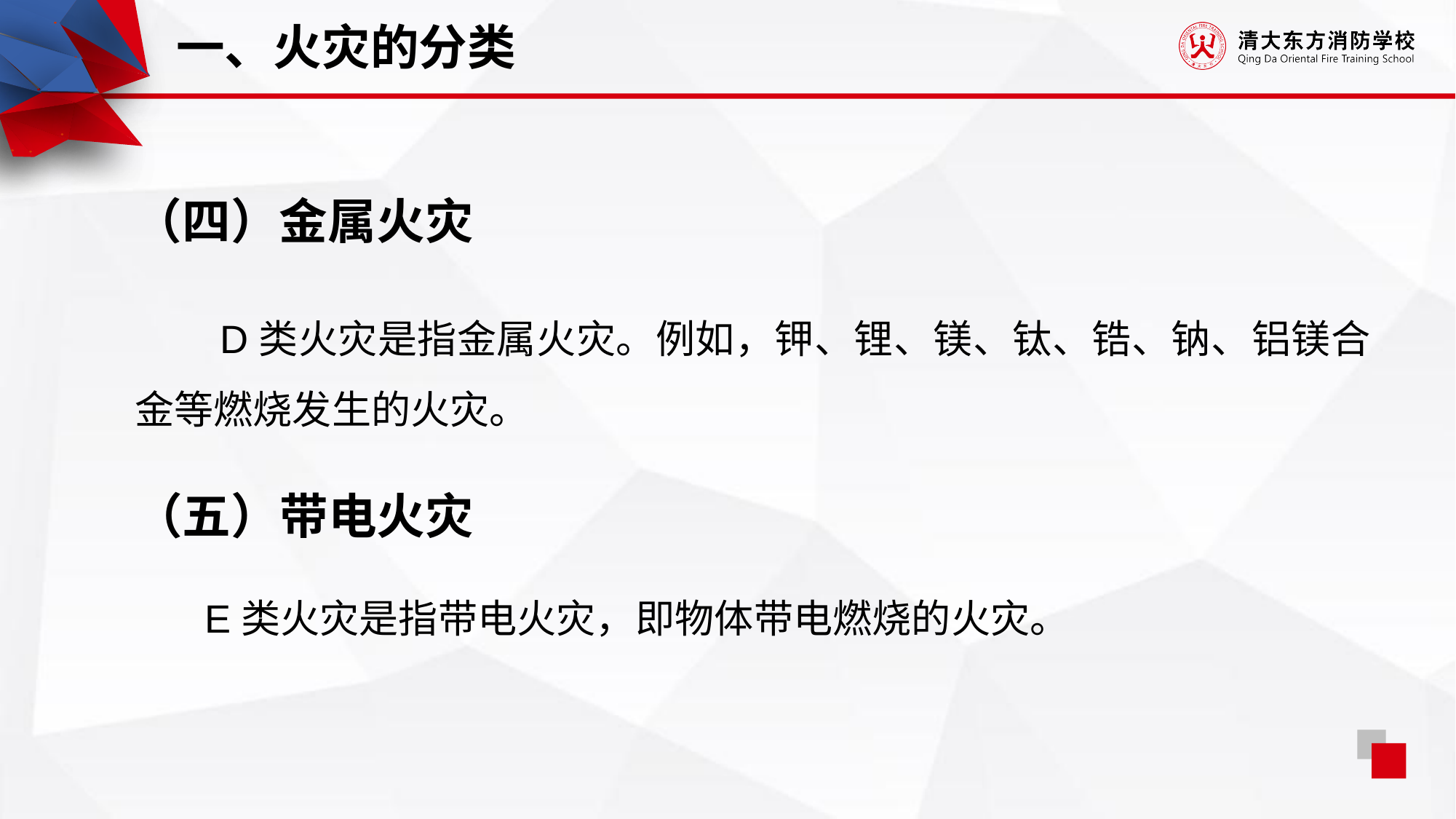

一、火灾的分类

（四）金属火灾
D类火灾是指金属火灾。例如，钾、锂、镁、钛、锆、钠、铝镁合金等燃烧发生的火灾。
（五）带电火灾
E类火灾是指带电火灾，即物体带电燃烧的火灾。